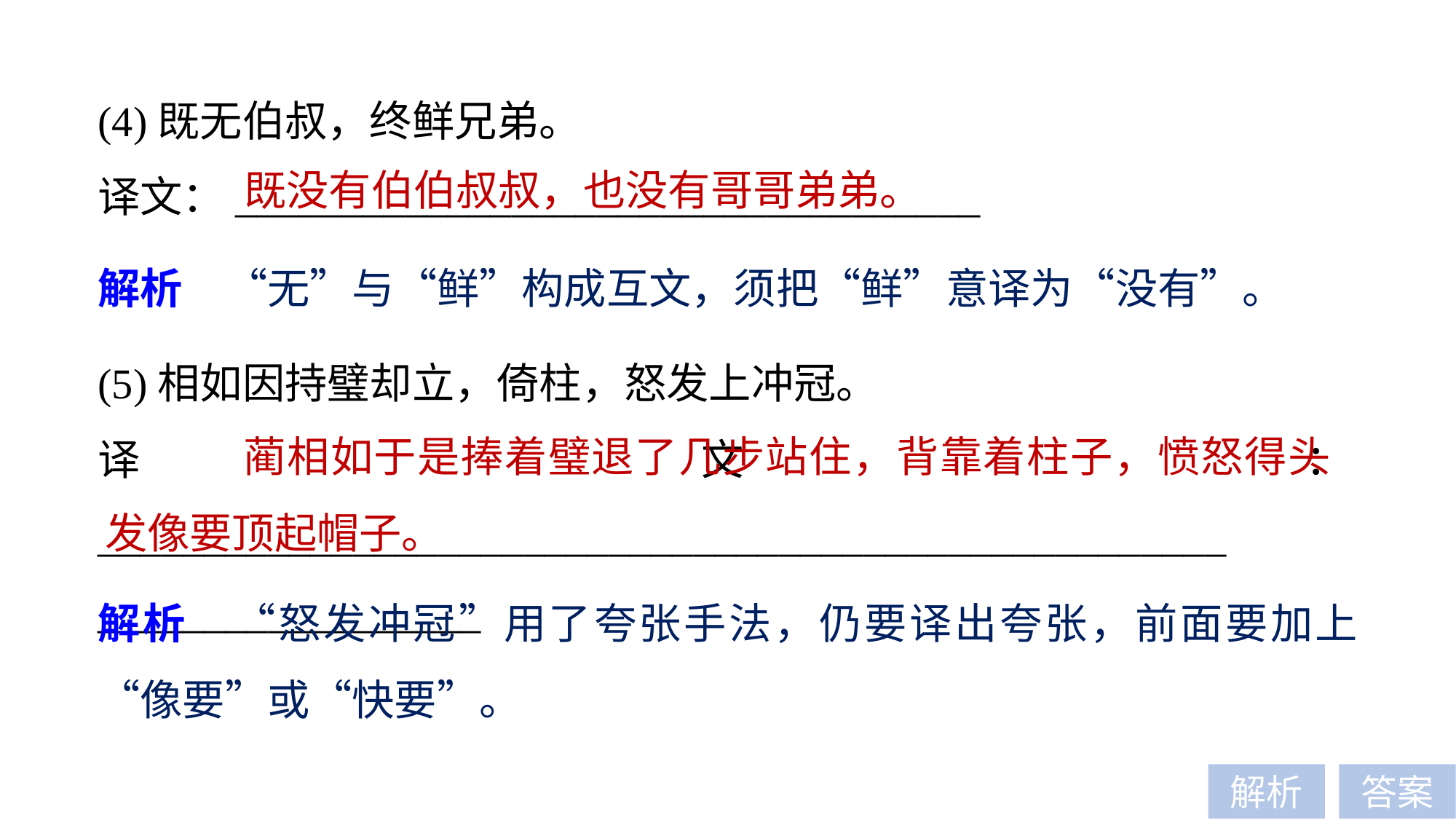

(4)既无伯叔，终鲜兄弟。
译文：___________________________________
既没有伯伯叔叔，也没有哥哥弟弟。
解析　“无”与“鲜”构成互文，须把“鲜”意译为“没有”。
(5)相如因持璧却立，倚柱，怒发上冲冠。
译文：_____________________________________________________
__________________
            蔺相如于是捧着璧退了几步站住，背靠着柱子，愤怒得头发像要顶起帽子。
解析　“怒发冲冠”用了夸张手法，仍要译出夸张，前面要加上“像要”或“快要”。
解析
答案